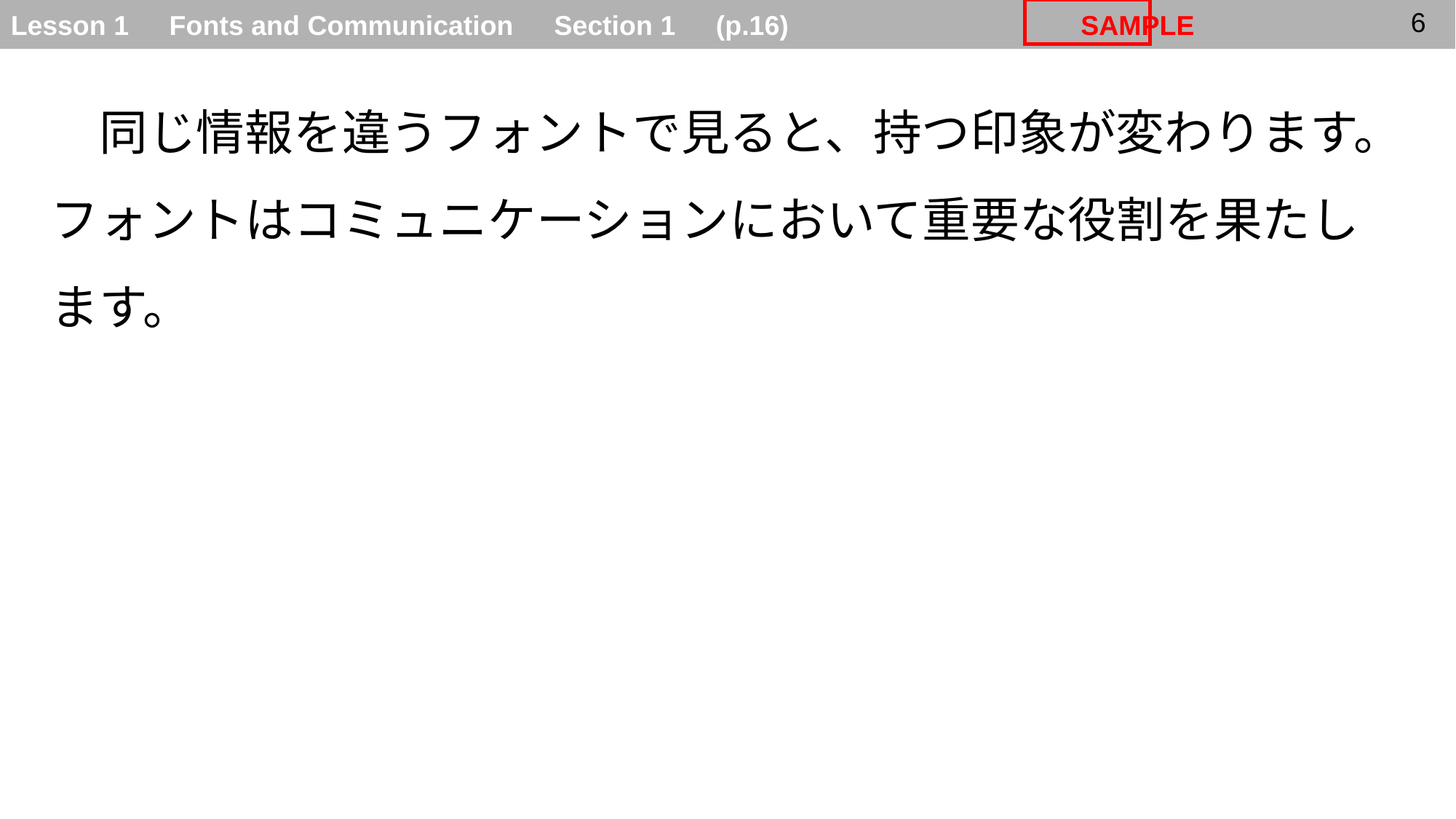

# 同じ情報を違うフォントで見ると、持つ印象が変わります。フォントはコミュニケーションにおいて重要な役割を果たします。